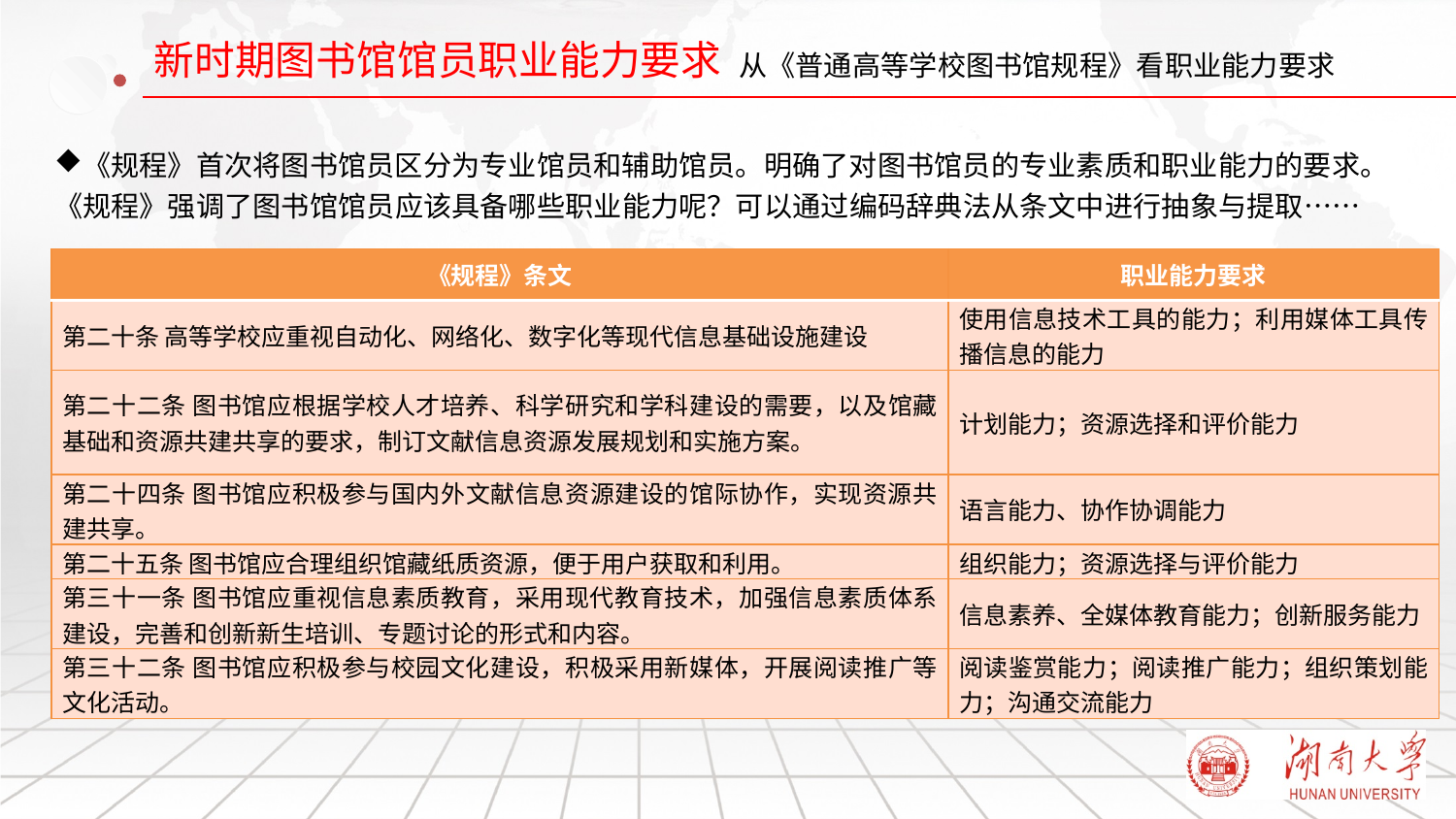

# 从《普通高等学校图书馆规程》看职业能力要求
《规程》首次将图书馆员区分为专业馆员和辅助馆员。明确了对图书馆员的专业素质和职业能力的要求。《规程》强调了图书馆馆员应该具备哪些职业能力呢？可以通过编码辞典法从条文中进行抽象与提取……
| 《规程》条文 | 职业能力要求 |
| --- | --- |
| 第二十条 高等学校应重视自动化、网络化、数字化等现代信息基础设施建设 | 使用信息技术工具的能力；利用媒体工具传播信息的能力 |
| 第二十二条 图书馆应根据学校人才培养、科学研究和学科建设的需要，以及馆藏基础和资源共建共享的要求，制订文献信息资源发展规划和实施方案。 | 计划能力；资源选择和评价能力 |
| 第二十四条 图书馆应积极参与国内外文献信息资源建设的馆际协作，实现资源共建共享。 | 语言能力、协作协调能力 |
| 第二十五条 图书馆应合理组织馆藏纸质资源，便于用户获取和利用。 | 组织能力；资源选择与评价能力 |
| 第三十一条 图书馆应重视信息素质教育，采用现代教育技术，加强信息素质体系建设，完善和创新新生培训、专题讨论的形式和内容。 | 信息素养、全媒体教育能力；创新服务能力 |
| 第三十二条 图书馆应积极参与校园文化建设，积极采用新媒体，开展阅读推广等文化活动。 | 阅读鉴赏能力；阅读推广能力；组织策划能力；沟通交流能力 |